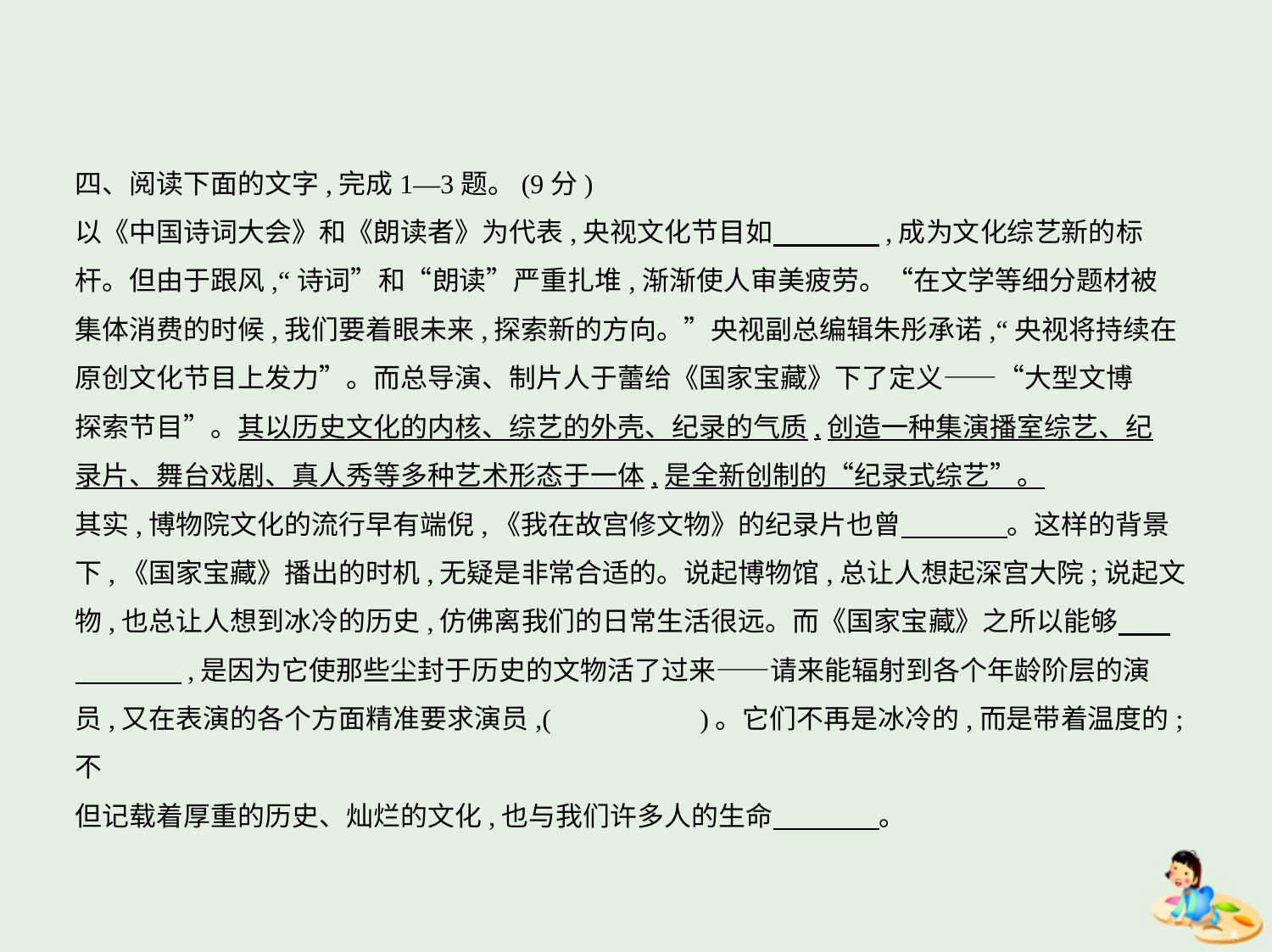

四、阅读下面的文字,完成1—3题。(9分)
以《中国诗词大会》和《朗读者》为代表,央视文化节目如　　　    ,成为文化综艺新的标
杆。但由于跟风,“诗词”和“朗读”严重扎堆,渐渐使人审美疲劳。“在文学等细分题材被
集体消费的时候,我们要着眼未来,探索新的方向。”央视副总编辑朱彤承诺,“央视将持续在
原创文化节目上发力”。而总导演、制片人于蕾给《国家宝藏》下了定义——“大型文博
探索节目”。其以历史文化的内核、综艺的外壳、纪录的气质,创造一种集演播室综艺、纪
录片、舞台戏剧、真人秀等多种艺术形态于一体,是全新创制的“纪录式综艺”。
其实,博物院文化的流行早有端倪,《我在故宫修文物》的纪录片也曾　　　    。这样的背景
下,《国家宝藏》播出的时机,无疑是非常合适的。说起博物馆,总让人想起深宫大院;说起文
物,也总让人想到冰冷的历史,仿佛离我们的日常生活很远。而《国家宝藏》之所以能够　    
　　　    ,是因为它使那些尘封于历史的文物活了过来——请来能辐射到各个年龄阶层的演
员,又在表演的各个方面精准要求演员,(　　　　　)。它们不再是冰冷的,而是带着温度的;不
但记载着厚重的历史、灿烂的文化,也与我们许多人的生命　　　    。